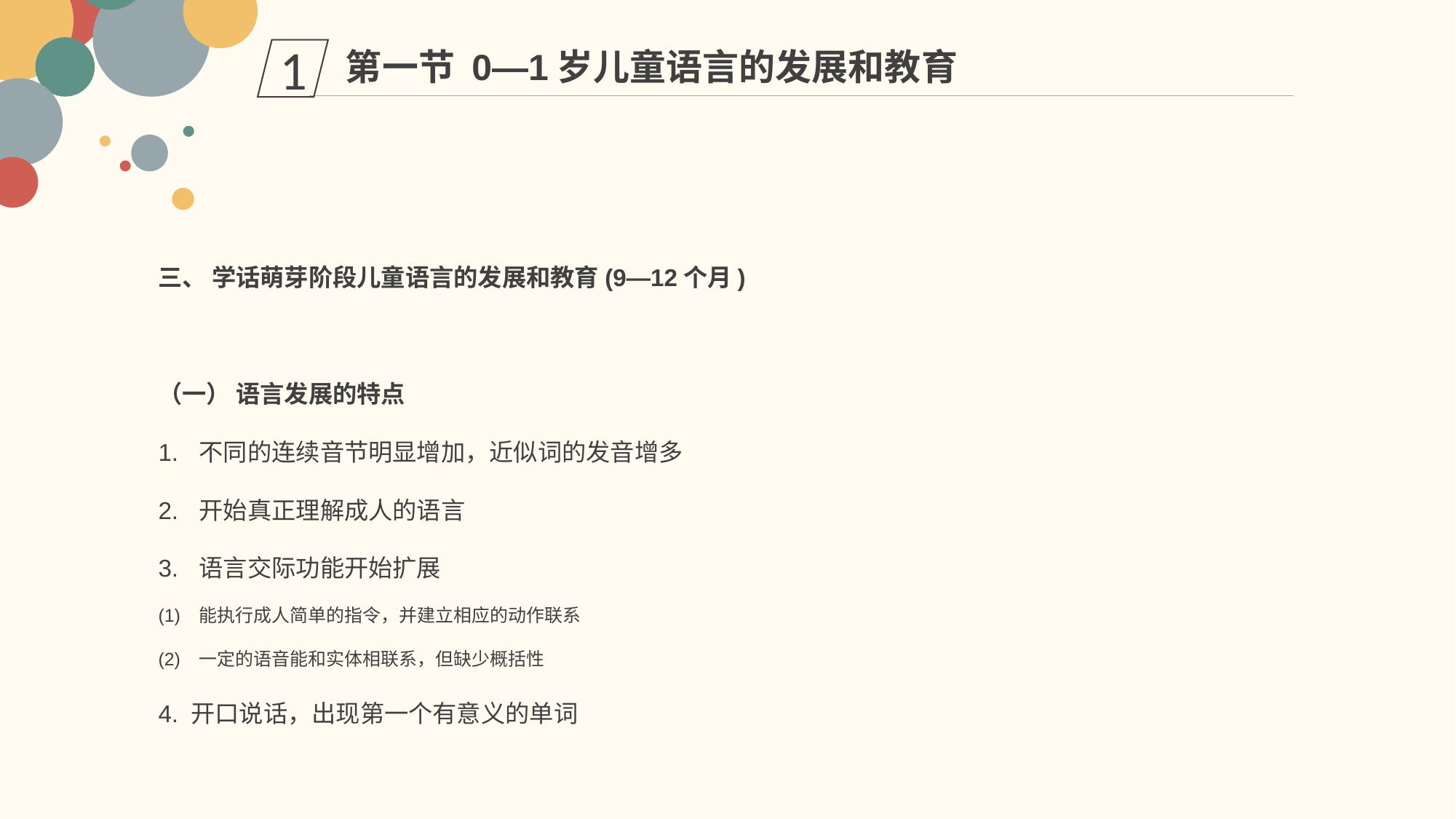

第一节 0—1岁儿童语言的发展和教育
1
三、 学话萌芽阶段儿童语言的发展和教育(9—12个月)

（一） 语言发展的特点
不同的连续音节明显增加，近似词的发音增多
开始真正理解成人的语言
语言交际功能开始扩展
能执行成人简单的指令，并建立相应的动作联系
一定的语音能和实体相联系，但缺少概括性
4. 开口说话，出现第一个有意义的单词